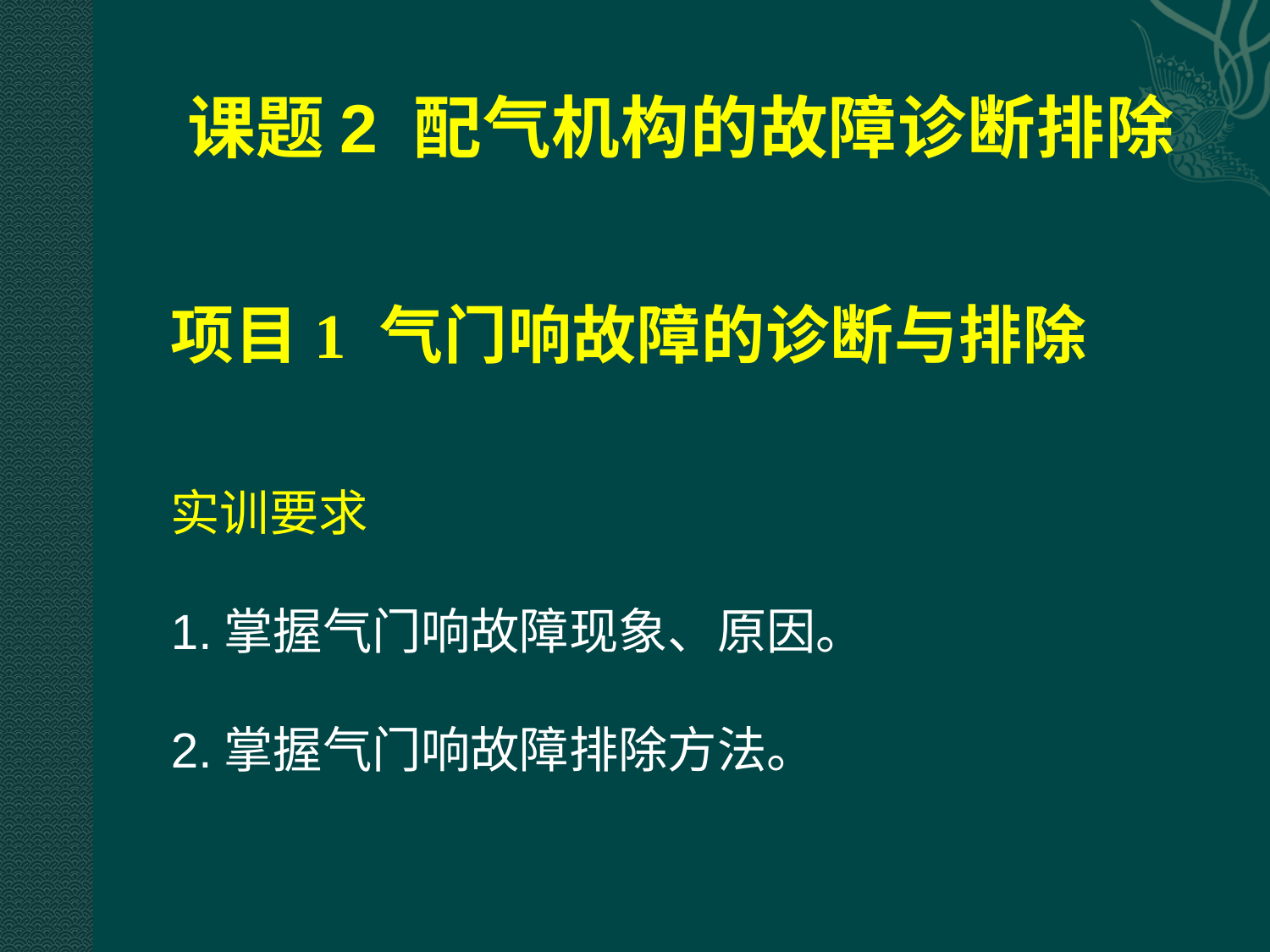

# 课题2 配气机构的故障诊断排除
项目1 气门响故障的诊断与排除
实训要求
1.掌握气门响故障现象、原因。
2.掌握气门响故障排除方法。